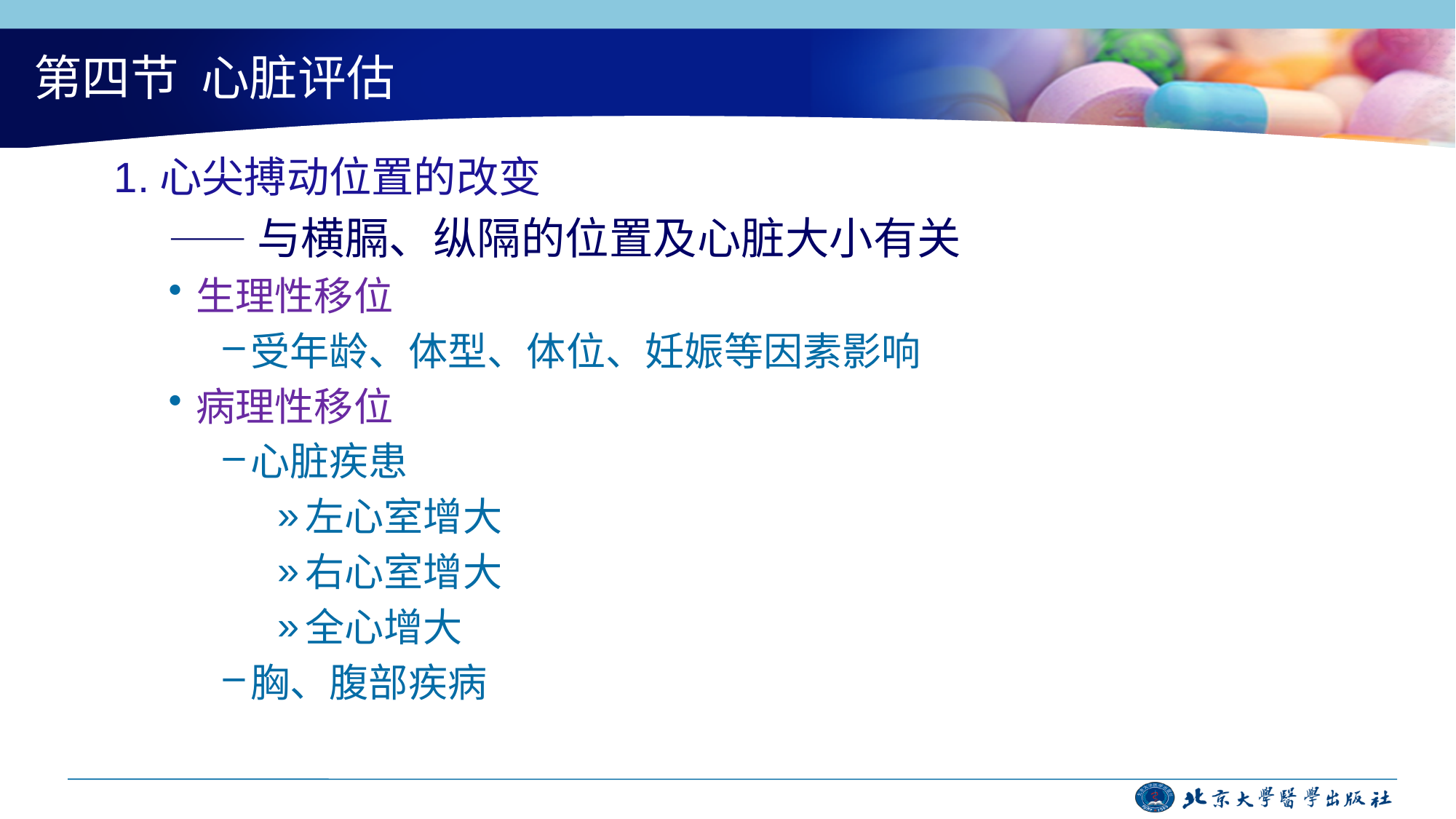

# 第四节  心脏评估
1.心尖搏动位置的改变
——与横膈、纵隔的位置及心脏大小有关
生理性移位
受年龄、体型、体位、妊娠等因素影响
病理性移位
心脏疾患
左心室增大
右心室增大
全心增大
胸、腹部疾病